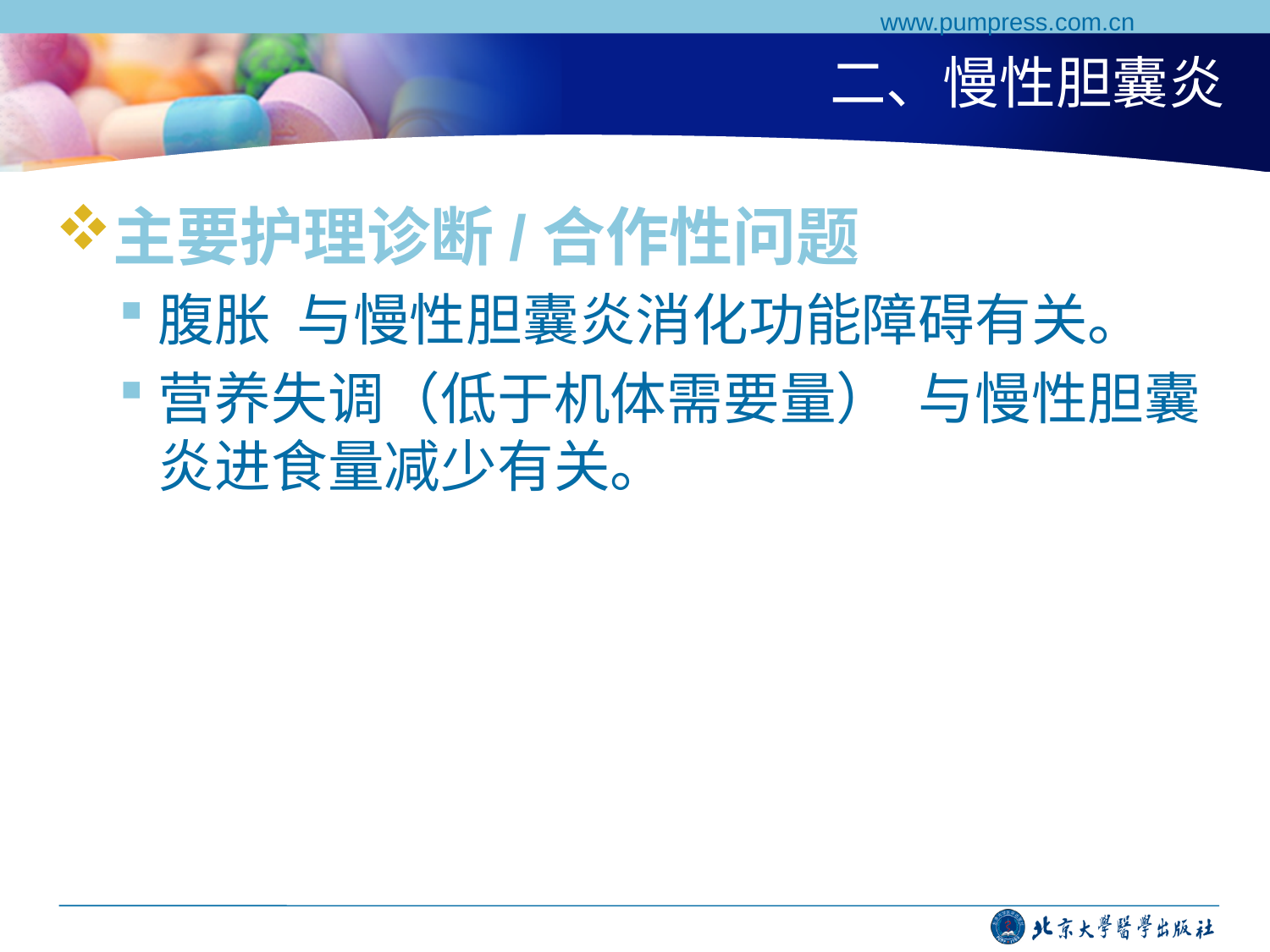

www.pumpress.com.cn
# 二、慢性胆囊炎
主要护理诊断/合作性问题
腹胀  与慢性胆囊炎消化功能障碍有关。
营养失调（低于机体需要量）  与慢性胆囊炎进食量减少有关。